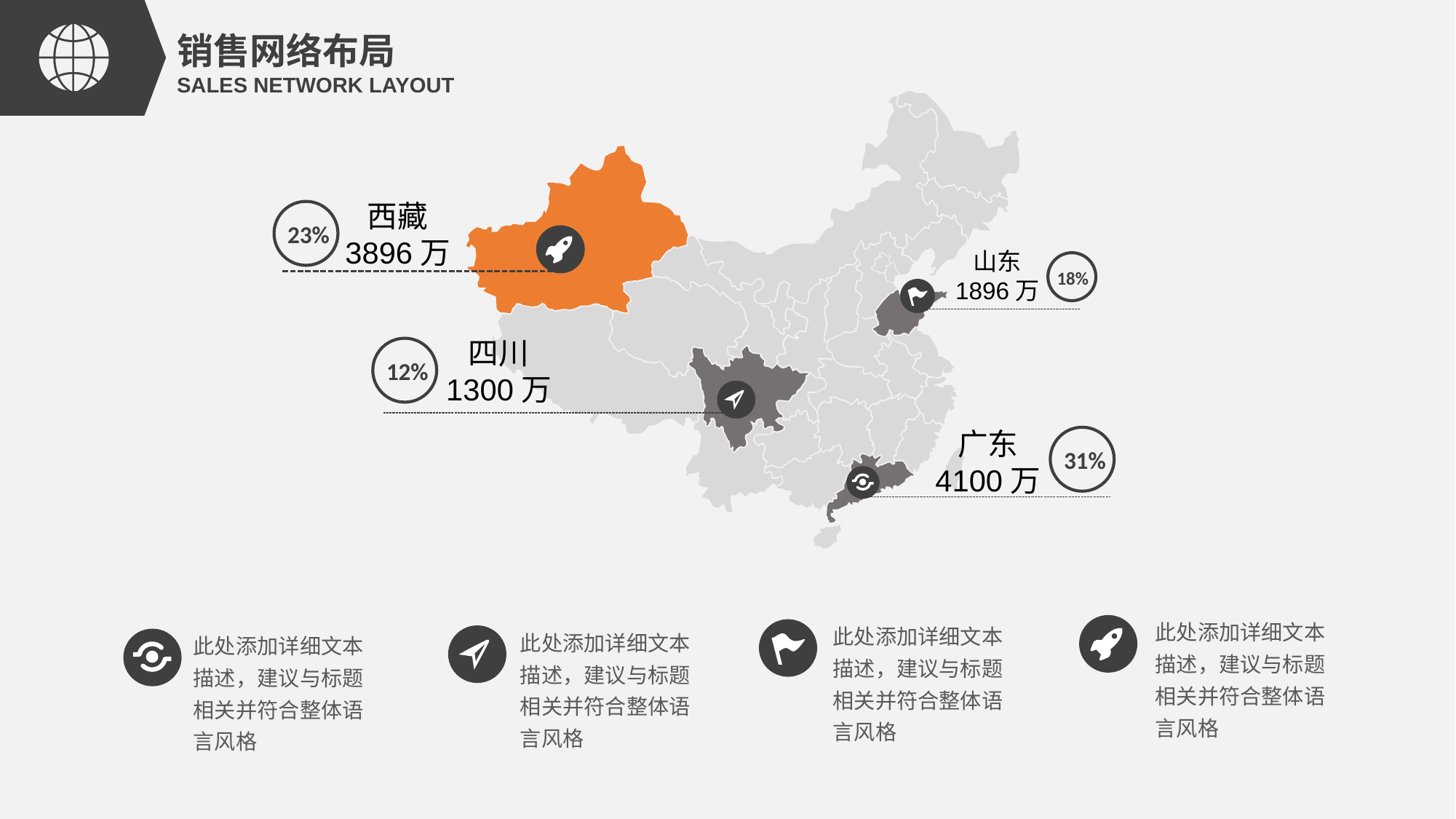

销售网络布局
SALES NETWORK LAYOUT

西藏
3896万

23%

山东
1896万

18%

四川
1300万

12%

广东
4100万

31%

此处添加详细文本描述，建议与标题相关并符合整体语言风格

此处添加详细文本描述，建议与标题相关并符合整体语言风格

此处添加详细文本描述，建议与标题相关并符合整体语言风格

此处添加详细文本描述，建议与标题相关并符合整体语言风格